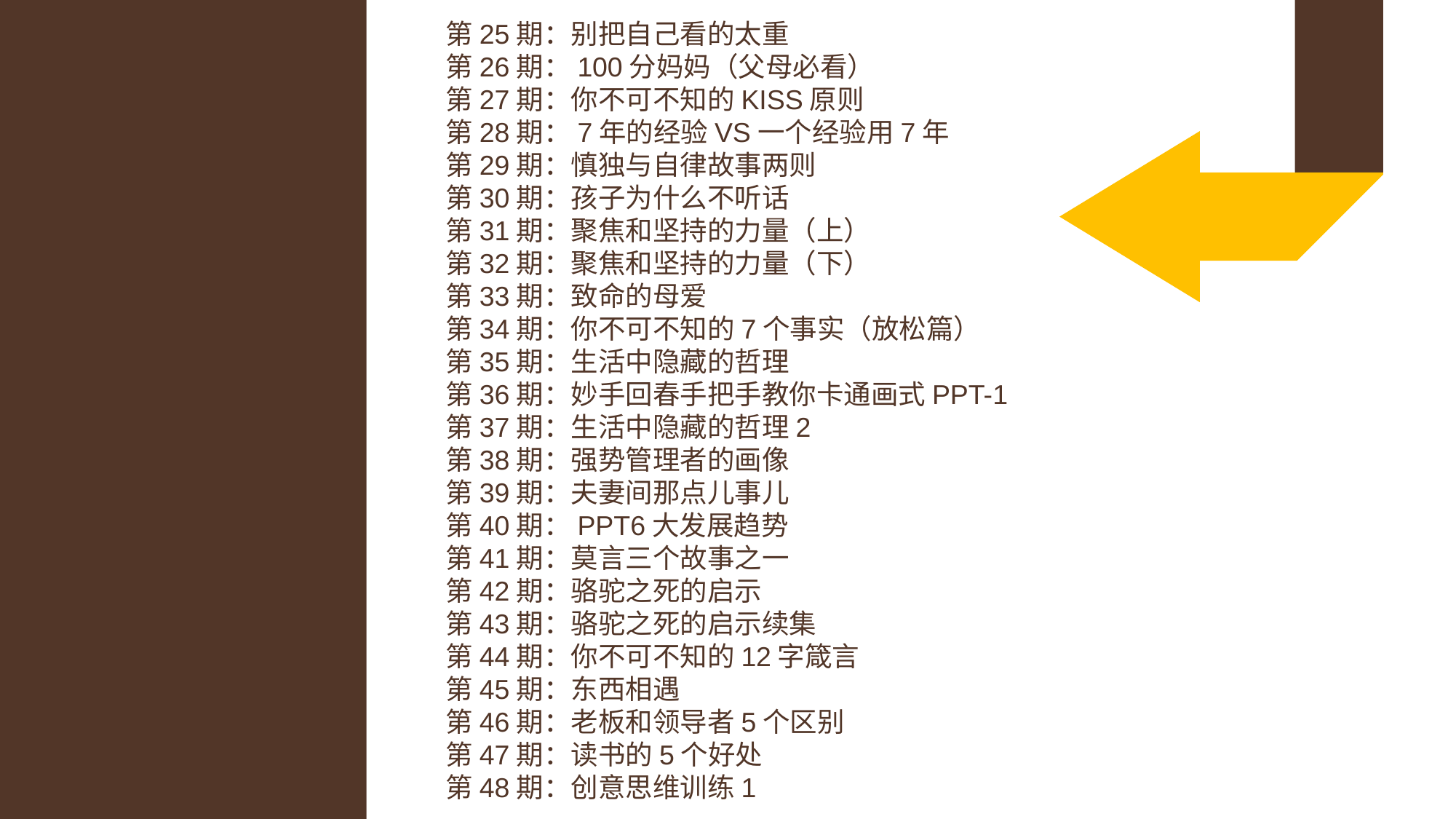

第25期：别把自己看的太重
第26期：100分妈妈（父母必看）
第27期：你不可不知的KISS原则
第28期：7年的经验VS一个经验用7年
第29期：慎独与自律故事两则
第30期：孩子为什么不听话
第31期：聚焦和坚持的力量（上）
第32期：聚焦和坚持的力量（下）
第33期：致命的母爱
第34期：你不可不知的7个事实（放松篇）
第35期：生活中隐藏的哲理
第36期：妙手回春手把手教你卡通画式PPT-1
第37期：生活中隐藏的哲理2
第38期：强势管理者的画像
第39期：夫妻间那点儿事儿
第40期：PPT6大发展趋势
第41期：莫言三个故事之一
第42期：骆驼之死的启示
第43期：骆驼之死的启示续集
第44期：你不可不知的12字箴言
第45期：东西相遇
第46期：老板和领导者5个区别
第47期：读书的5个好处
第48期：创意思维训练1